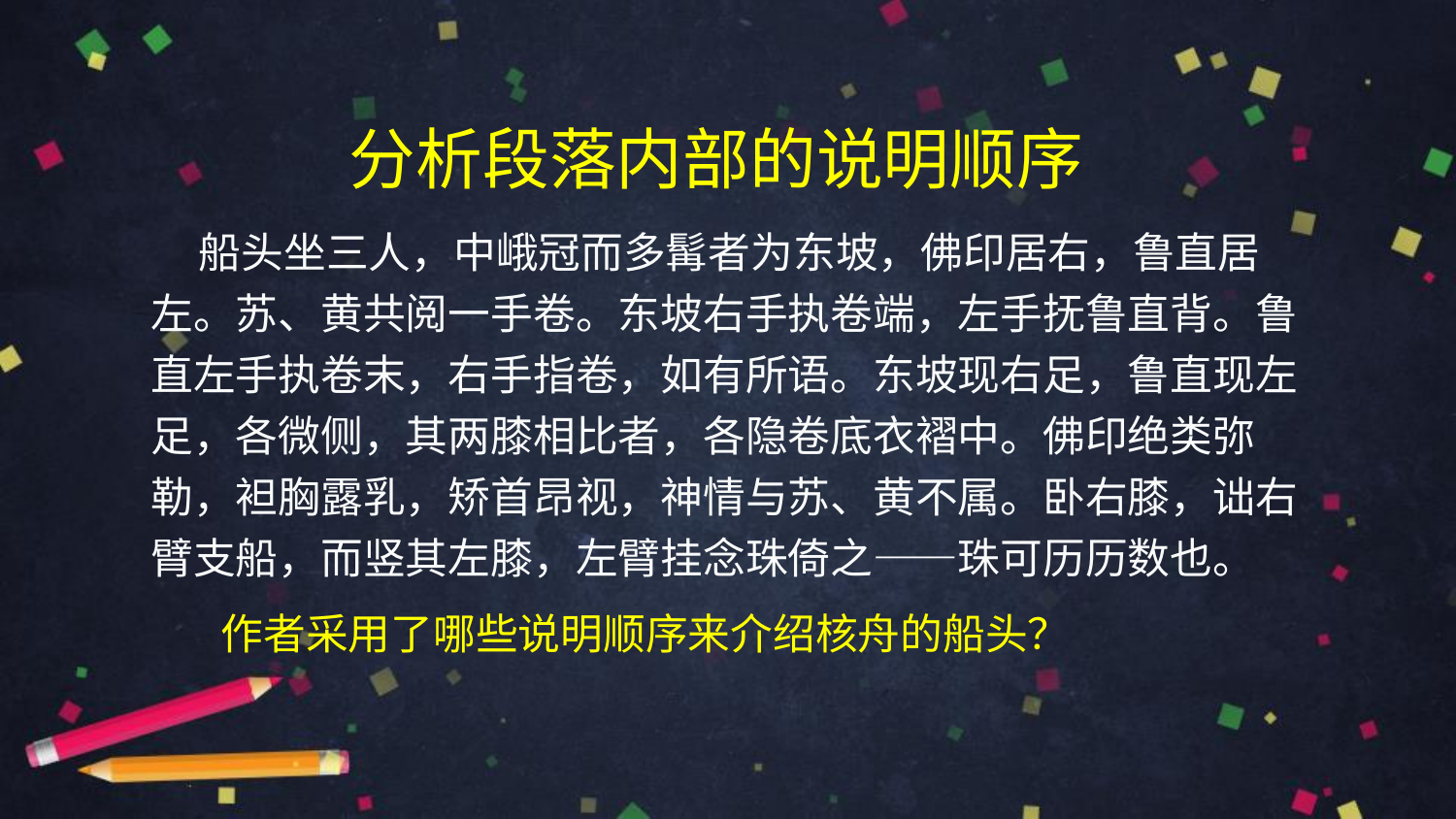

# 分析段落内部的说明顺序
    船头坐三人，中峨冠而多髯者为东坡，佛印居右，鲁直居左。苏、黄共阅一手卷。东坡右手执卷端，左手抚鲁直背。鲁直左手执卷末，右手指卷，如有所语。东坡现右足，鲁直现左足，各微侧，其两膝相比者，各隐卷底衣褶中。佛印绝类弥勒，袒胸露乳，矫首昂视，神情与苏、黄不属。卧右膝，诎右臂支船，而竖其左膝，左臂挂念珠倚之——珠可历历数也。
作者采用了哪些说明顺序来介绍核舟的船头？